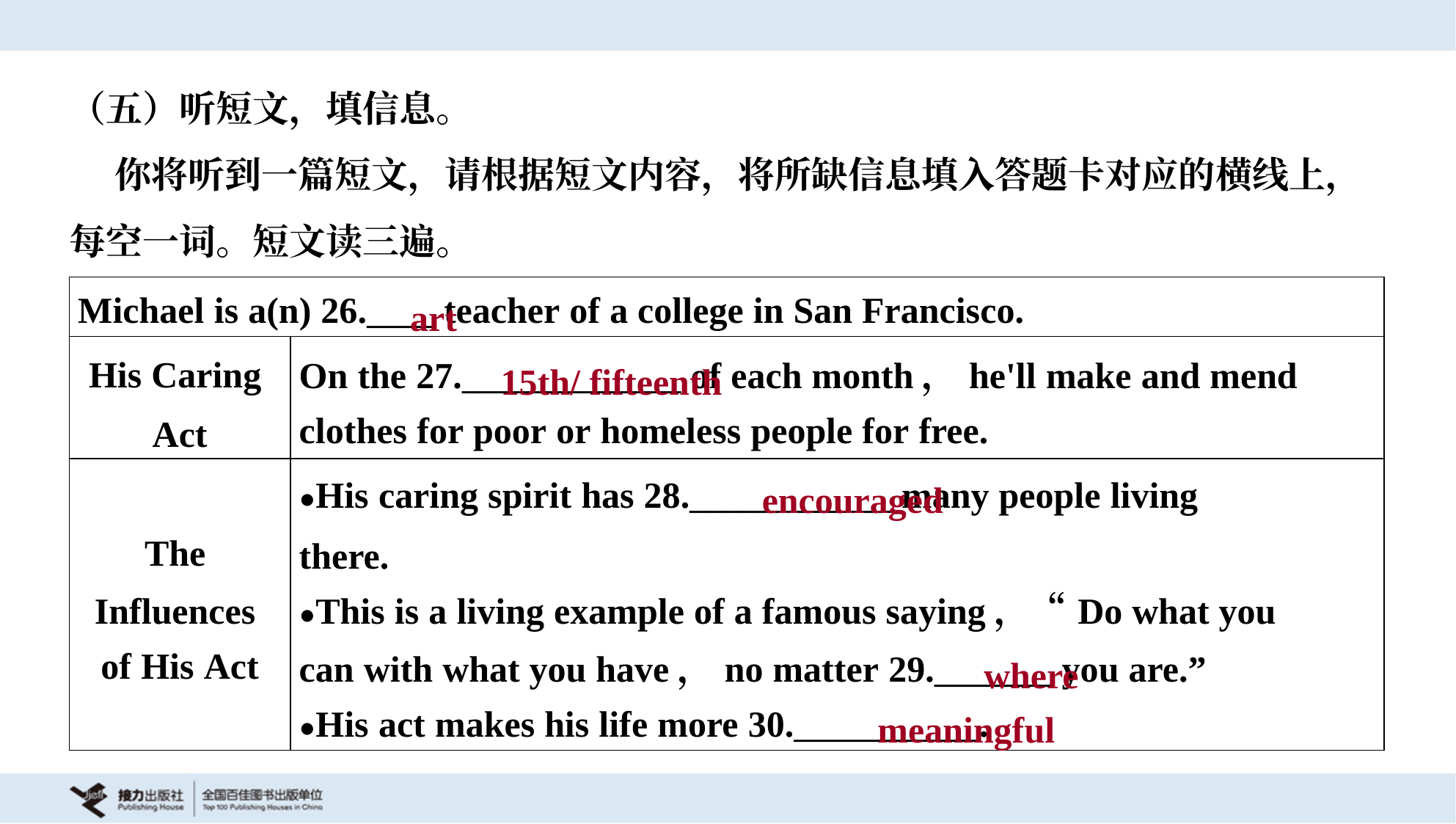

（五）听短文，填信息。
    你将听到一篇短文，请根据短文内容，将所缺信息填入答题卡对应的横线上，
每空一词。短文读三遍。
art
| Michael is a(n) 26.\_\_\_\_ teacher of a college in San Francisco. |  |
| --- | --- |
| His Caring Act | On the 27.\_\_\_\_\_\_\_\_\_\_\_\_\_ of each month，he'll make and mend clothes for poor or homeless people for free. |
| The Influences of His Act | ●His caring spirit has 28.\_\_\_\_\_\_\_\_\_\_\_\_ many people living there. ●This is a living example of a famous saying，“Do what you can with what you have，no matter 29.\_\_\_\_\_\_\_ you are.” ●His act makes his life more 30.\_\_\_\_\_\_\_\_\_\_\_. |
15th/ fifteenth
encouraged
where
meaningful